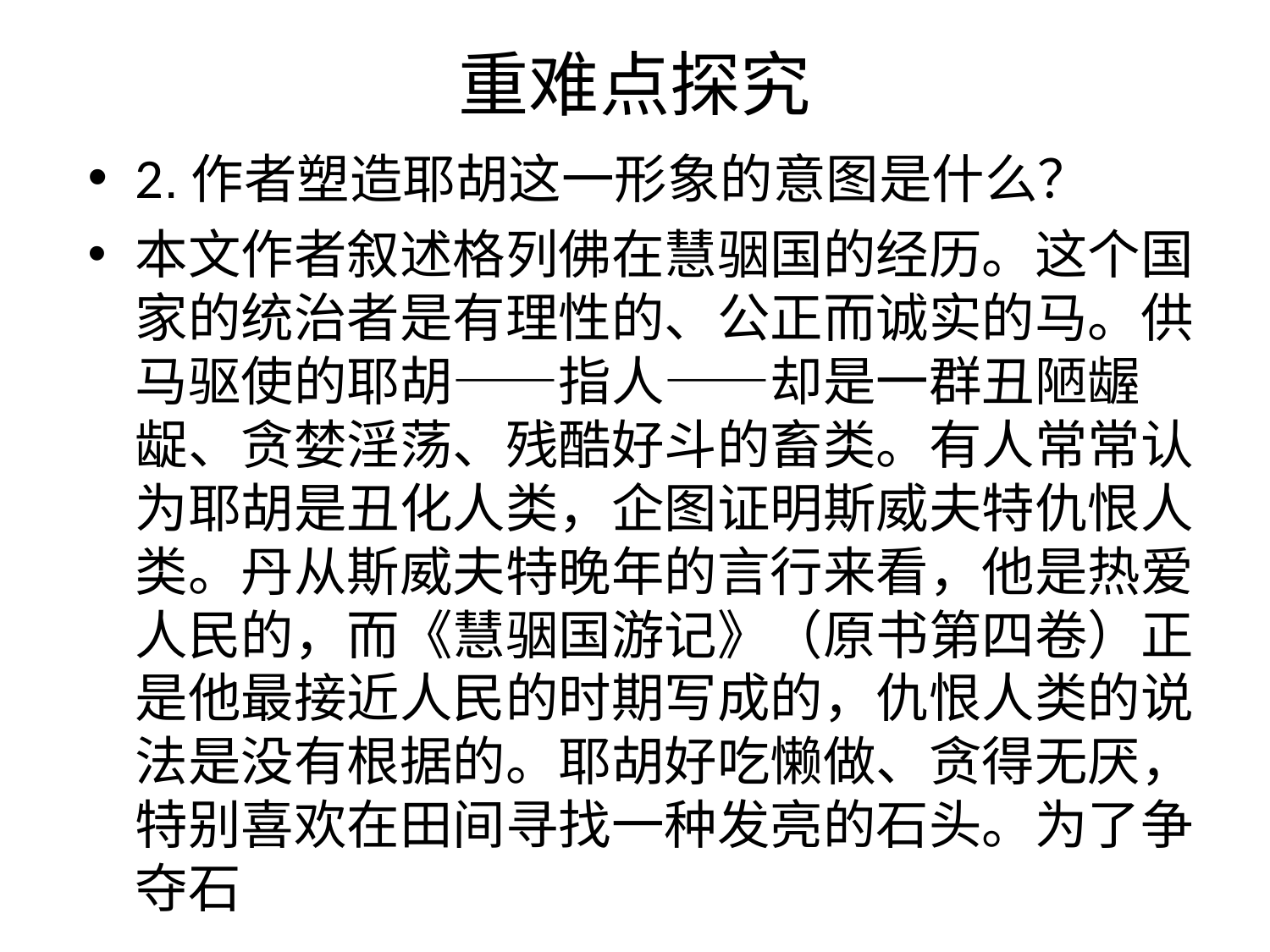

# 重难点探究
2.作者塑造耶胡这一形象的意图是什么？
本文作者叙述格列佛在慧骃国的经历。这个国家的统治者是有理性的、公正而诚实的马。供马驱使的耶胡——指人——却是一群丑陋龌龊、贪婪淫荡、残酷好斗的畜类。有人常常认为耶胡是丑化人类，企图证明斯威夫特仇恨人类。丹从斯威夫特晚年的言行来看，他是热爱人民的，而《慧骃国游记》（原书第四卷）正是他最接近人民的时期写成的，仇恨人类的说法是没有根据的。耶胡好吃懒做、贪得无厌，特别喜欢在田间寻找一种发亮的石头。为了争夺石